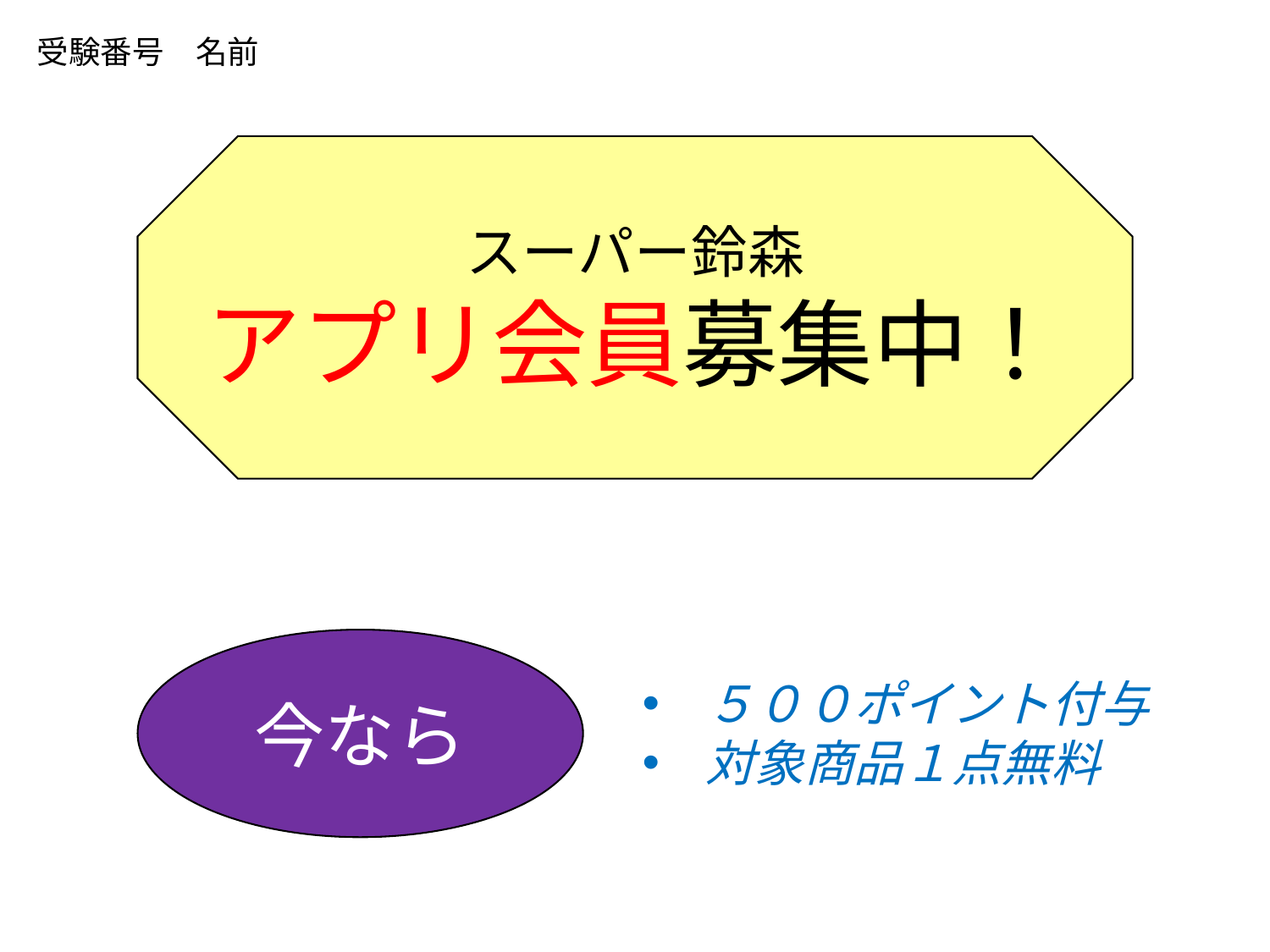

受験番号　名前
スーパー鈴森
アプリ会員募集中！
今なら
５００ポイント付与
対象商品１点無料